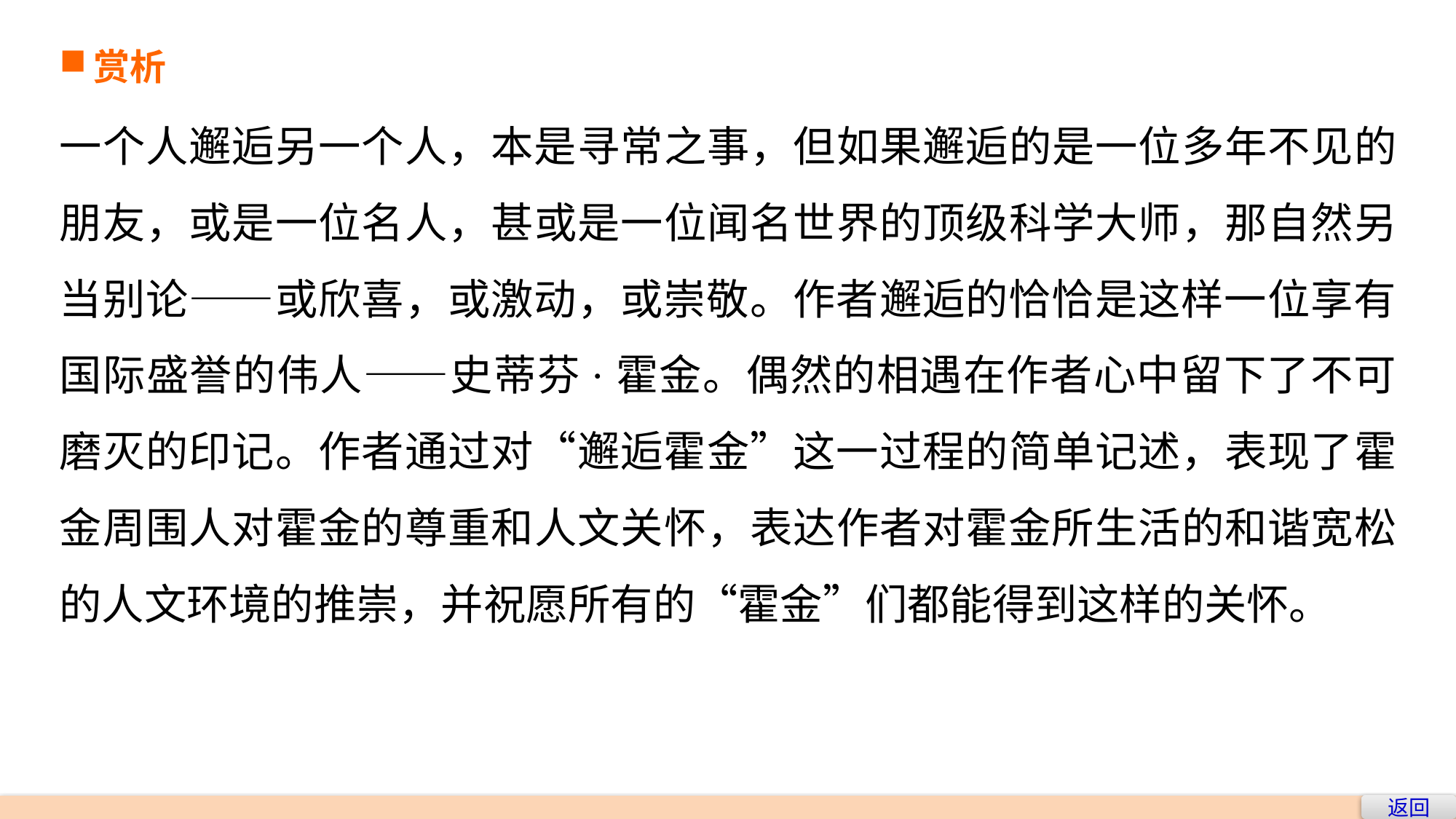

赏析
一个人邂逅另一个人，本是寻常之事，但如果邂逅的是一位多年不见的朋友，或是一位名人，甚或是一位闻名世界的顶级科学大师，那自然另当别论——或欣喜，或激动，或崇敬。作者邂逅的恰恰是这样一位享有国际盛誉的伟人——史蒂芬·霍金。偶然的相遇在作者心中留下了不可磨灭的印记。作者通过对“邂逅霍金”这一过程的简单记述，表现了霍金周围人对霍金的尊重和人文关怀，表达作者对霍金所生活的和谐宽松的人文环境的推崇，并祝愿所有的“霍金”们都能得到这样的关怀。
返回